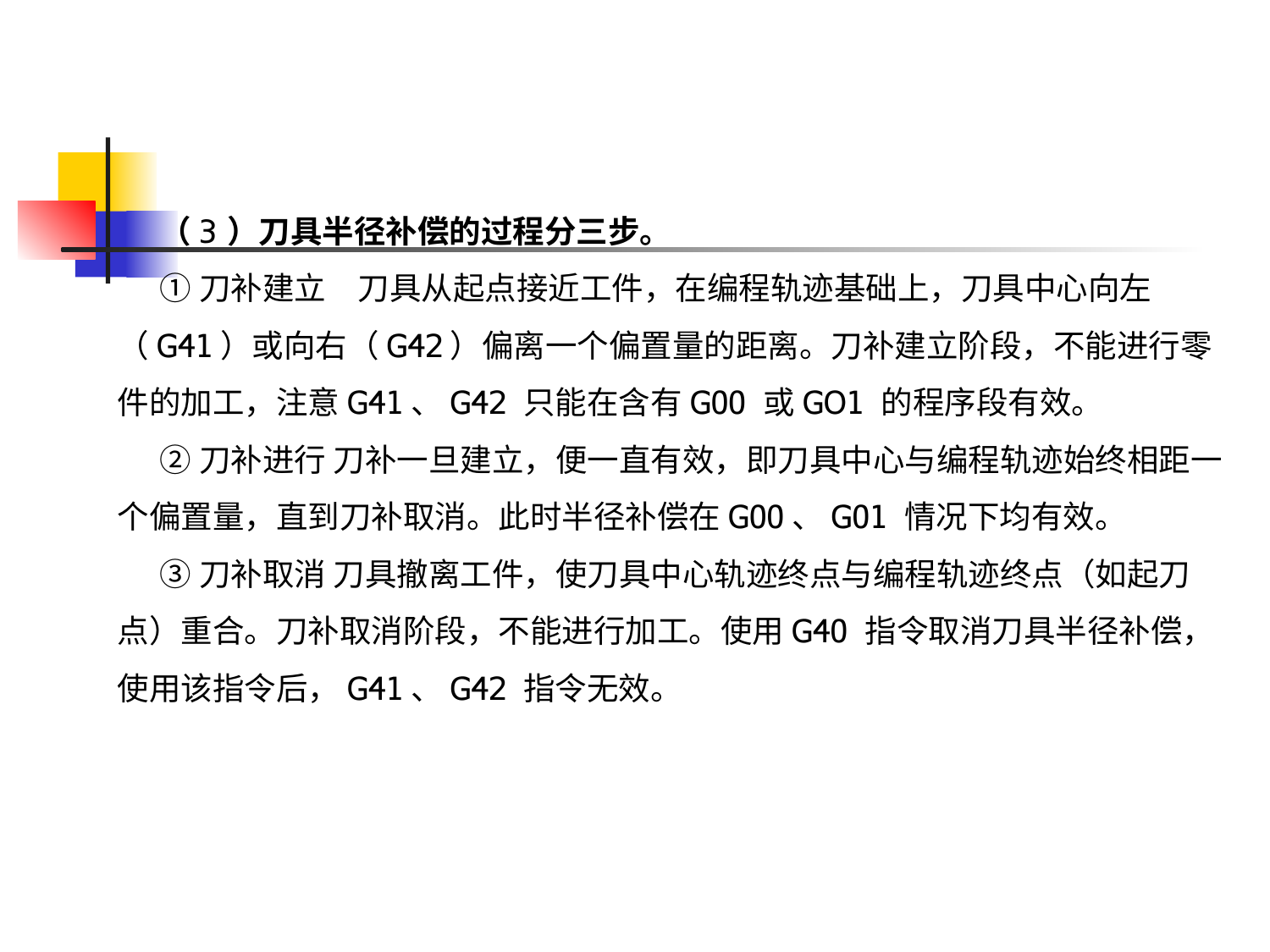

（3）刀具半径补偿的过程分三步。
①刀补建立　刀具从起点接近工件，在编程轨迹基础上，刀具中心向左（G41）或向右（G42）偏离一个偏置量的距离。刀补建立阶段，不能进行零件的加工，注意G41、G42 只能在含有G00 或GO1 的程序段有效。
②刀补进行 刀补一旦建立，便一直有效，即刀具中心与编程轨迹始终相距一个偏置量，直到刀补取消。此时半径补偿在G00、G01 情况下均有效。
③刀补取消 刀具撤离工件，使刀具中心轨迹终点与编程轨迹终点（如起刀点）重合。刀补取消阶段，不能进行加工。使用G40 指令取消刀具半径补偿，使用该指令后，G41、G42 指令无效。